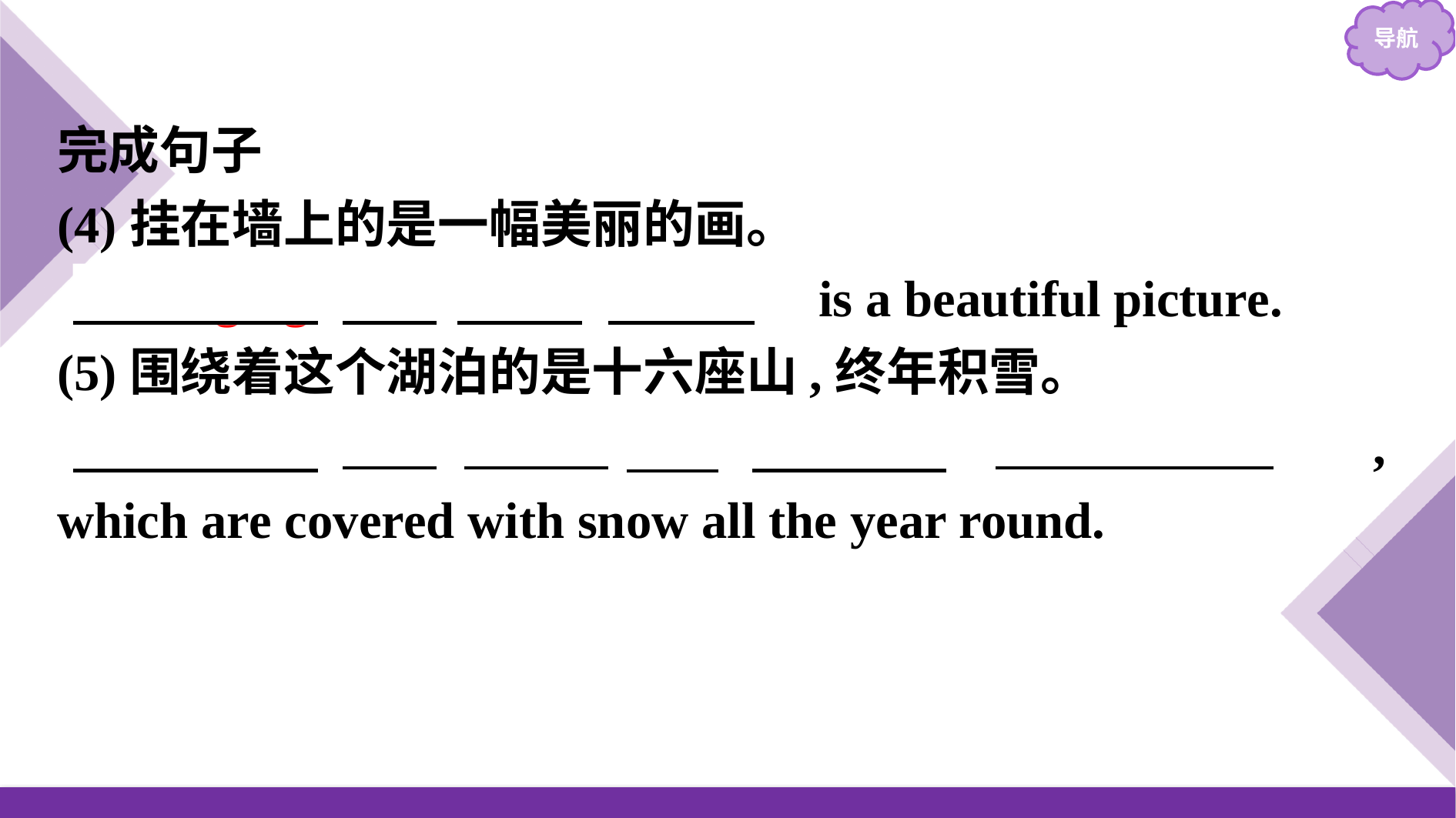

完成句子
(4)挂在墙上的是一幅美丽的画。
　Hanging    on     the        wall　is a beautiful picture.
(5)围绕着这个湖泊的是十六座山,终年积雪。
　Around     the      lake     lie      sixteen      mountains　　, which are covered with snow all the year round.